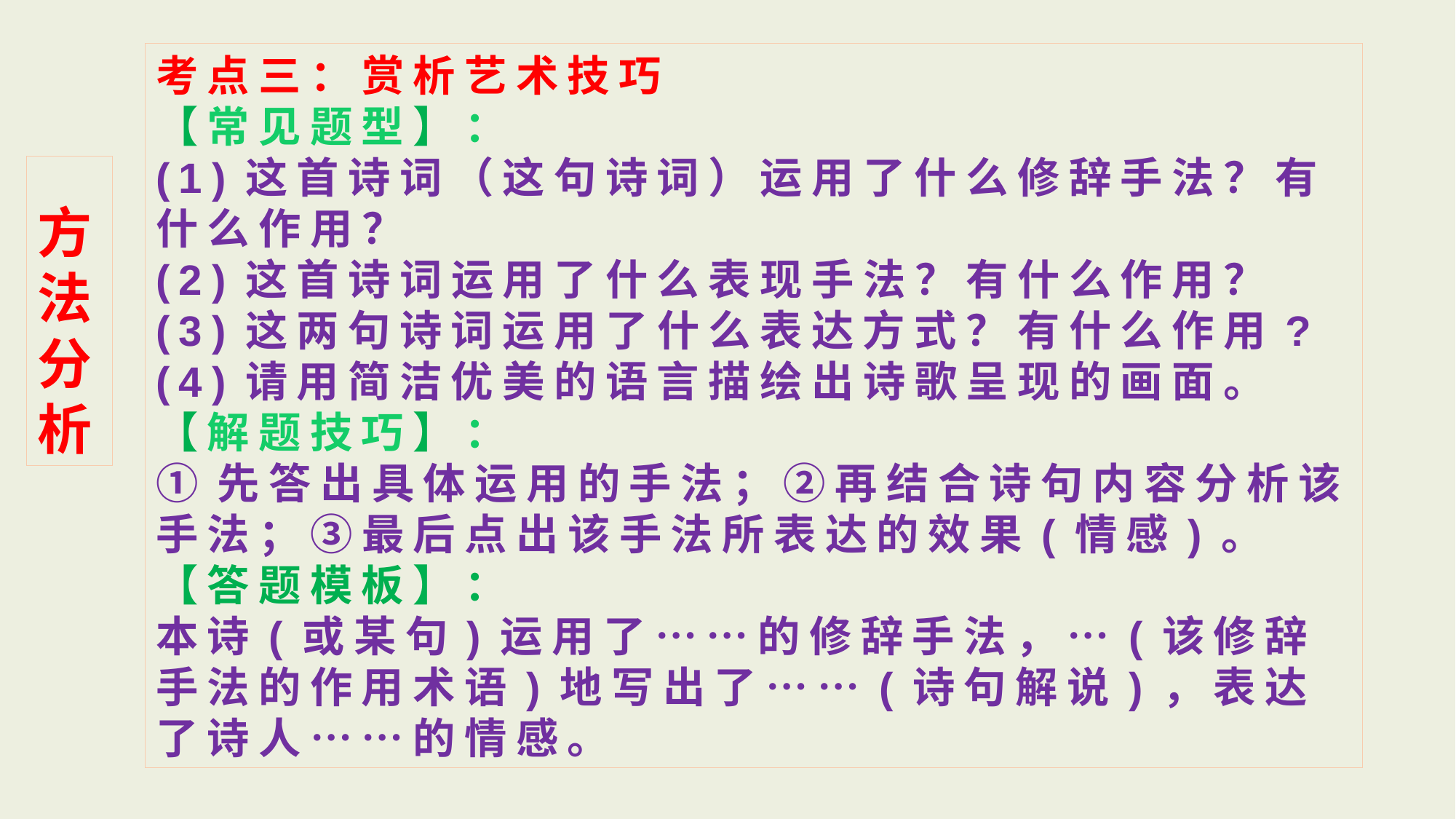

考点三：赏析艺术技巧
【常见题型】：
(1)这首诗词（这句诗词）运用了什么修辞手法？有什么作用？
(2)这首诗词运用了什么表现手法？有什么作用？
(3)这两句诗词运用了什么表达方式？有什么作用?
(4)请用简洁优美的语言描绘出诗歌呈现的画面。
【解题技巧】：
①先答出具体运用的手法；②再结合诗句内容分析该手法；③最后点出该手法所表达的效果(情感)。
【答题模板】：
本诗(或某句)运用了……的修辞手法，…(该修辞手法的作用术语)地写出了……(诗句解说)，表达了诗人……的情感。
  方法分析